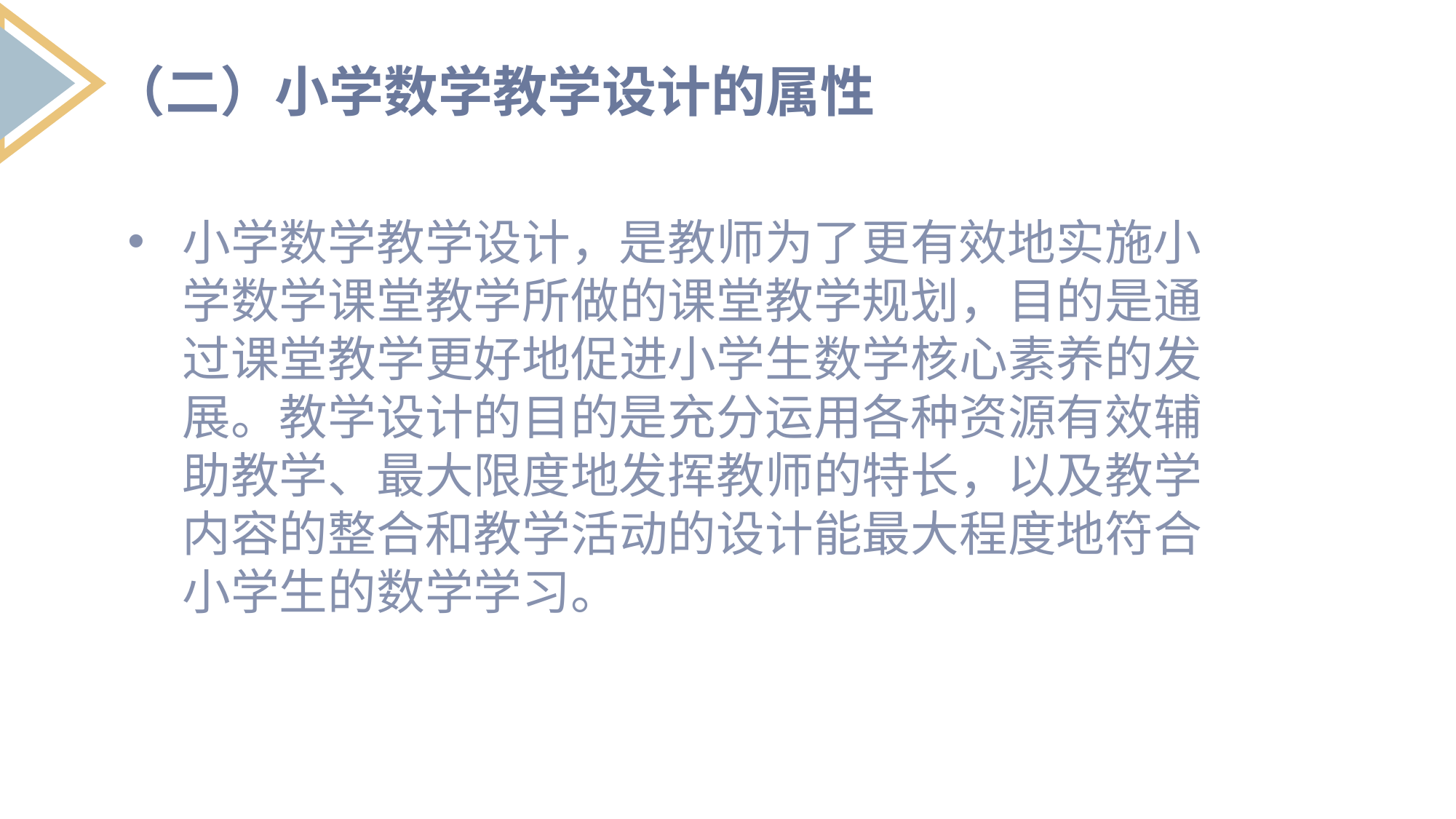

（二）小学数学教学设计的属性
小学数学教学设计，是教师为了更有效地实施小学数学课堂教学所做的课堂教学规划，目的是通过课堂教学更好地促进小学生数学核心素养的发展。教学设计的目的是充分运用各种资源有效辅助教学、最大限度地发挥教师的特长，以及教学内容的整合和教学活动的设计能最大程度地符合小学生的数学学习。